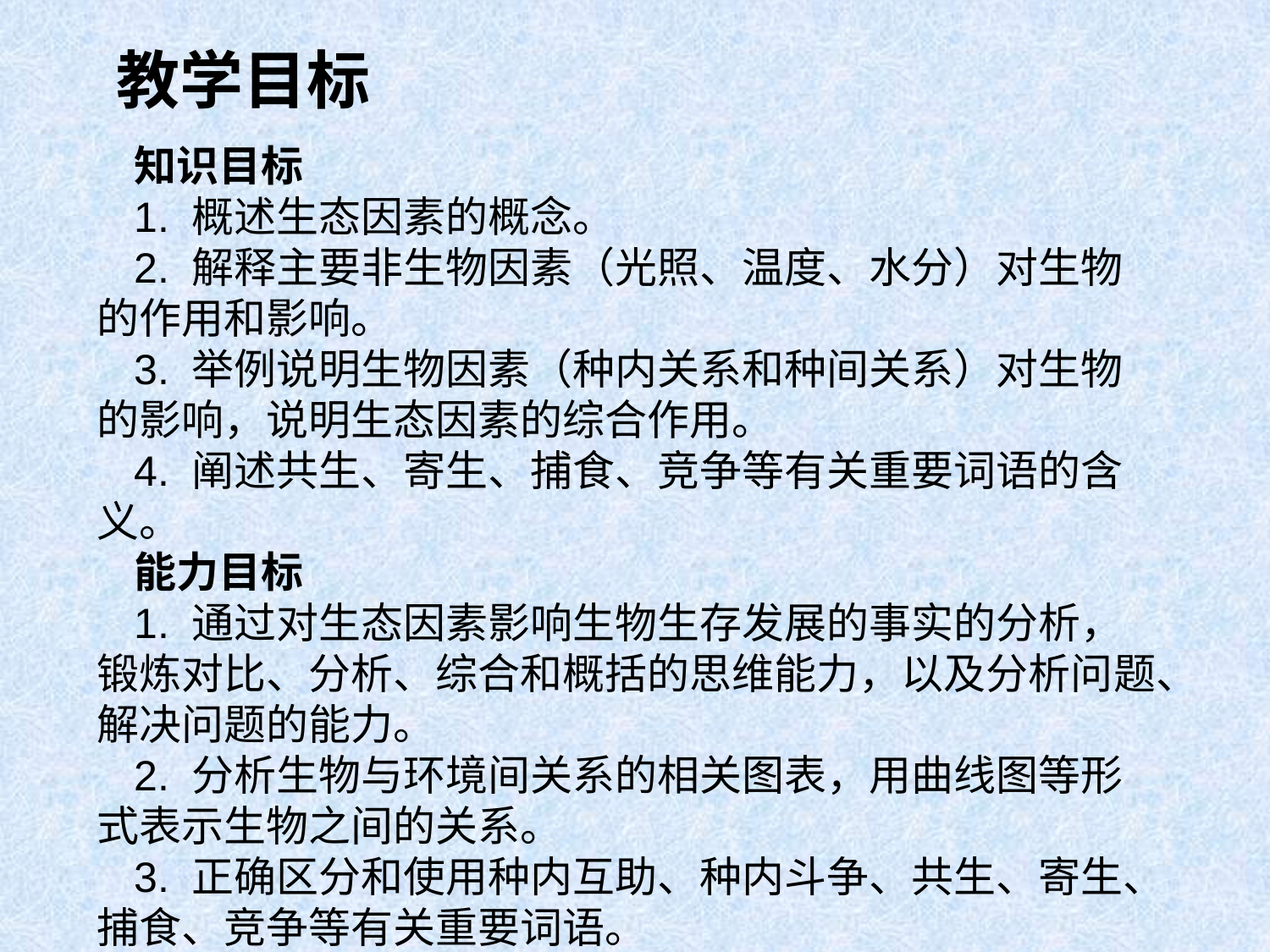

教学目标
知识目标
1. 概述生态因素的概念。
2. 解释主要非生物因素（光照、温度、水分）对生物的作用和影响。
3. 举例说明生物因素（种内关系和种间关系）对生物的影响，说明生态因素的综合作用。
4. 阐述共生、寄生、捕食、竞争等有关重要词语的含义。
能力目标
1. 通过对生态因素影响生物生存发展的事实的分析，锻炼对比、分析、综合和概括的思维能力，以及分析问题、解决问题的能力。
2. 分析生物与环境间关系的相关图表，用曲线图等形式表示生物之间的关系。
3. 正确区分和使用种内互助、种内斗争、共生、寄生、捕食、竞争等有关重要词语。